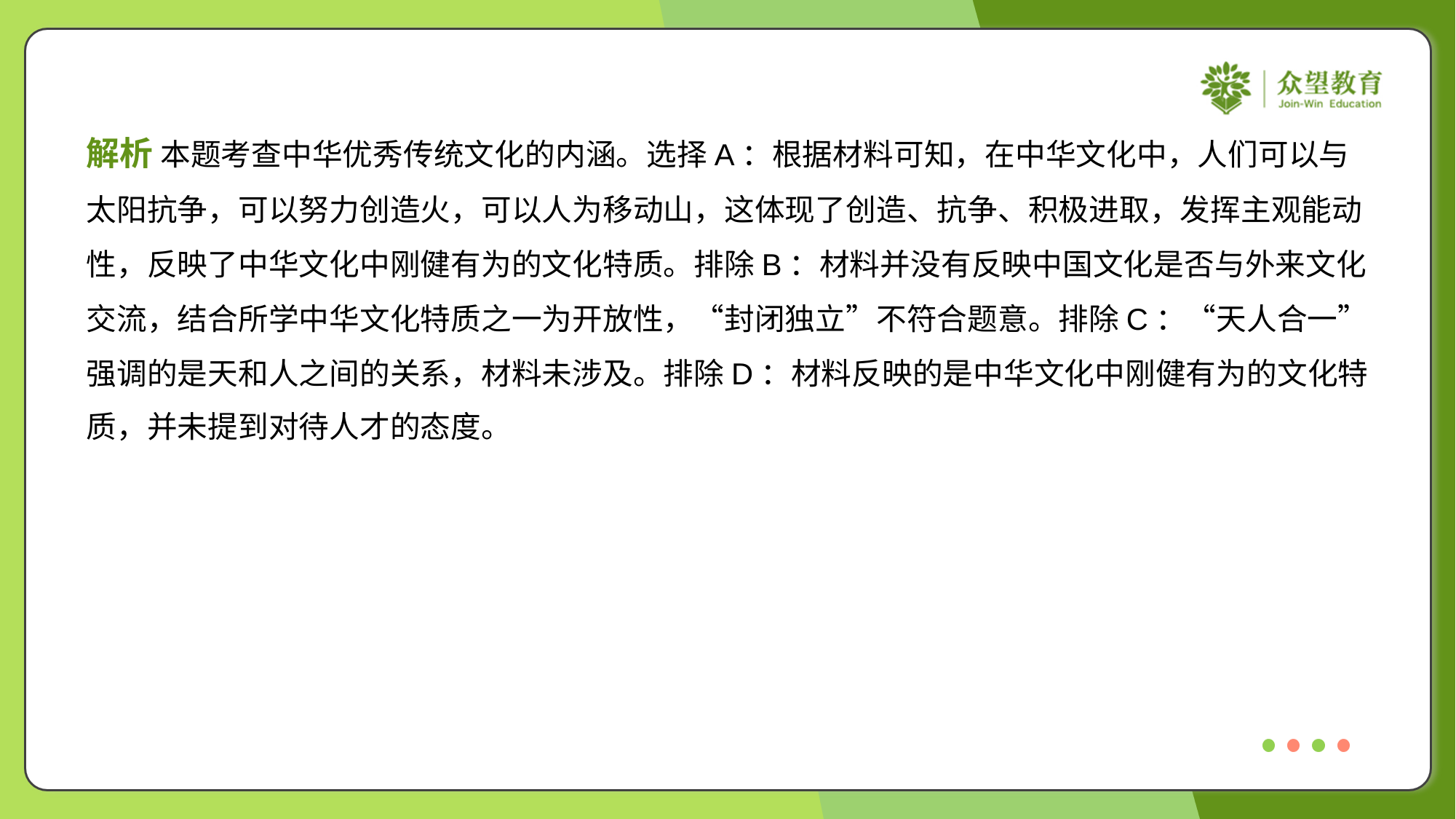

解析 本题考查中华优秀传统文化的内涵。选择A：根据材料可知，在中华文化中，人们可以与
太阳抗争，可以努力创造火，可以人为移动山，这体现了创造、抗争、积极进取，发挥主观能动
性，反映了中华文化中刚健有为的文化特质。排除B：材料并没有反映中国文化是否与外来文化
交流，结合所学中华文化特质之一为开放性，“封闭独立”不符合题意。排除C：“天人合一”
强调的是天和人之间的关系，材料未涉及。排除D：材料反映的是中华文化中刚健有为的文化特
质，并未提到对待人才的态度。